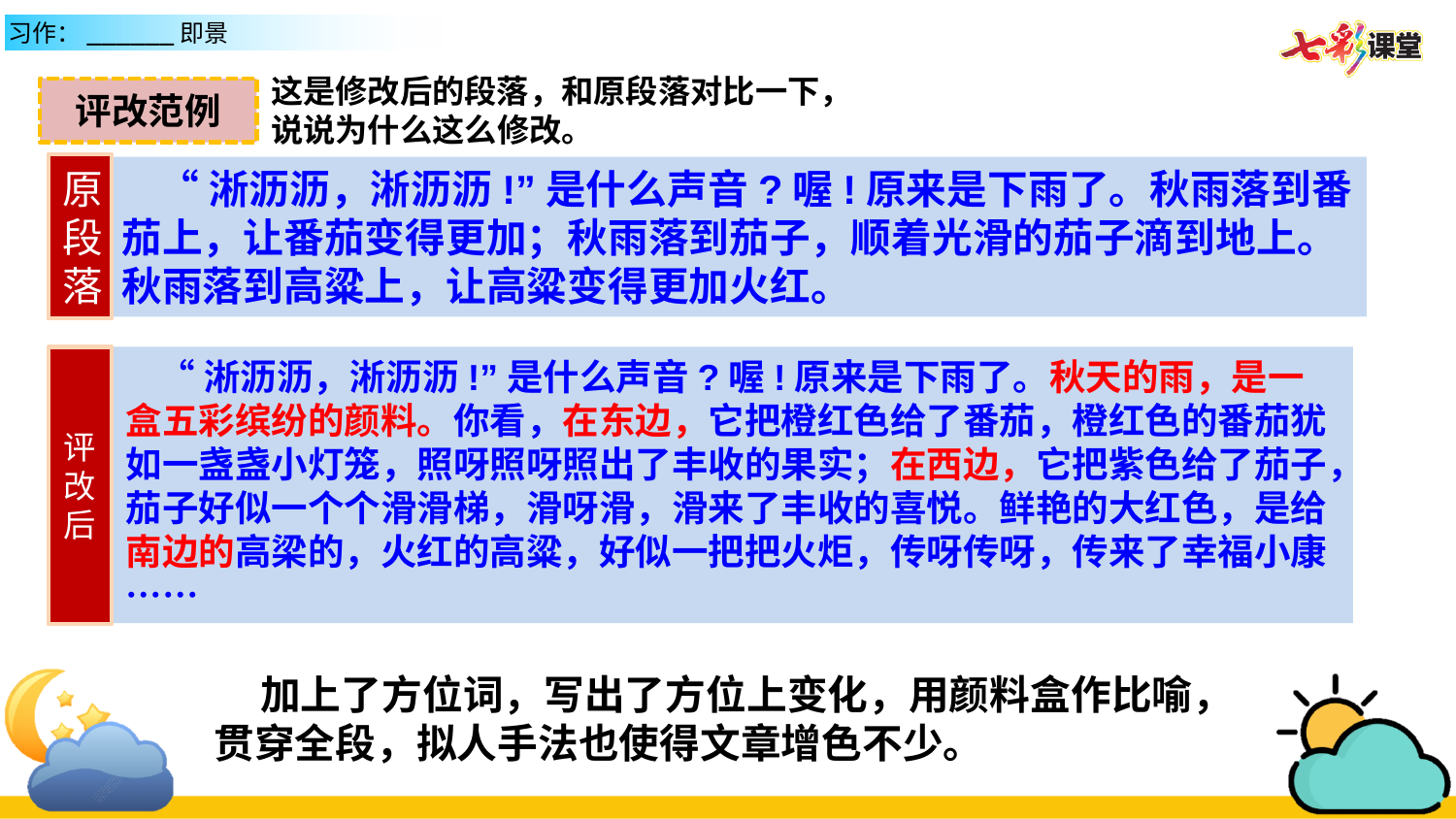

这是修改后的段落，和原段落对比一下，
说说为什么这么修改。
评改范例
原段落
    “淅沥沥，淅沥沥!”是什么声音?喔!原来是下雨了。秋雨落到番茄上，让番茄变得更加；秋雨落到茄子，顺着光滑的茄子滴到地上。秋雨落到高粱上，让高粱变得更加火红。
评改后
    “淅沥沥，淅沥沥!”是什么声音?喔!原来是下雨了。秋天的雨，是一盒五彩缤纷的颜料。你看，在东边，它把橙红色给了番茄，橙红色的番茄犹如一盏盏小灯笼，照呀照呀照出了丰收的果实；在西边，它把紫色给了茄子，茄子好似一个个滑滑梯，滑呀滑，滑来了丰收的喜悦。鲜艳的大红色，是给南边的高梁的，火红的高粱，好似一把把火炬，传呀传呀，传来了幸福小康……
    加上了方位词，写出了方位上变化，用颜料盒作比喻，贯穿全段，拟人手法也使得文章增色不少。